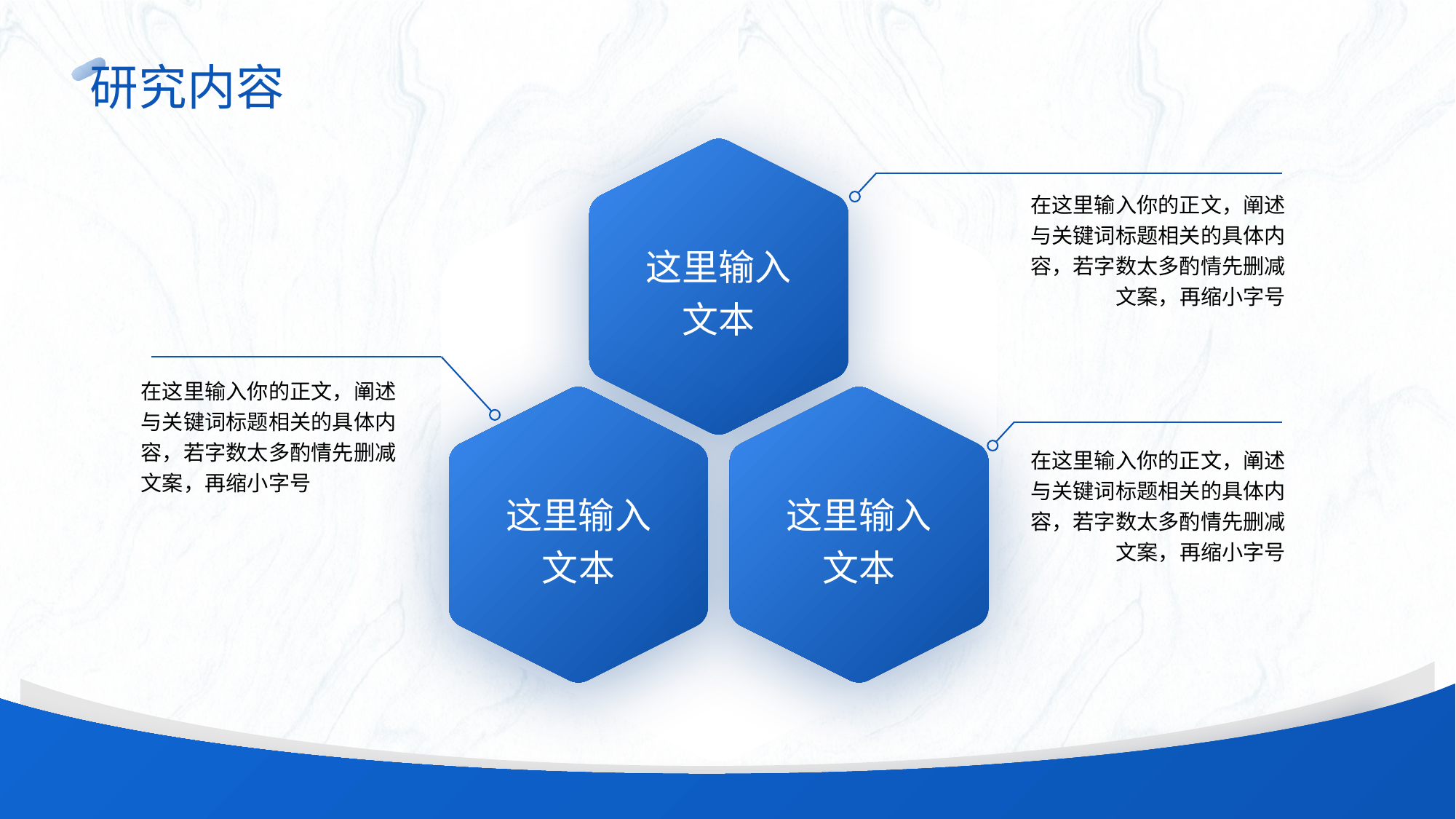

# 研究内容

这里输入文本

在这里输入你的正文，阐述与关键词标题相关的具体内容，若字数太多酌情先删减文案，再缩小字号

在这里输入你的正文，阐述与关键词标题相关的具体内容，若字数太多酌情先删减文案，再缩小字号

这里输入文本

这里输入文本

在这里输入你的正文，阐述与关键词标题相关的具体内容，若字数太多酌情先删减文案，再缩小字号